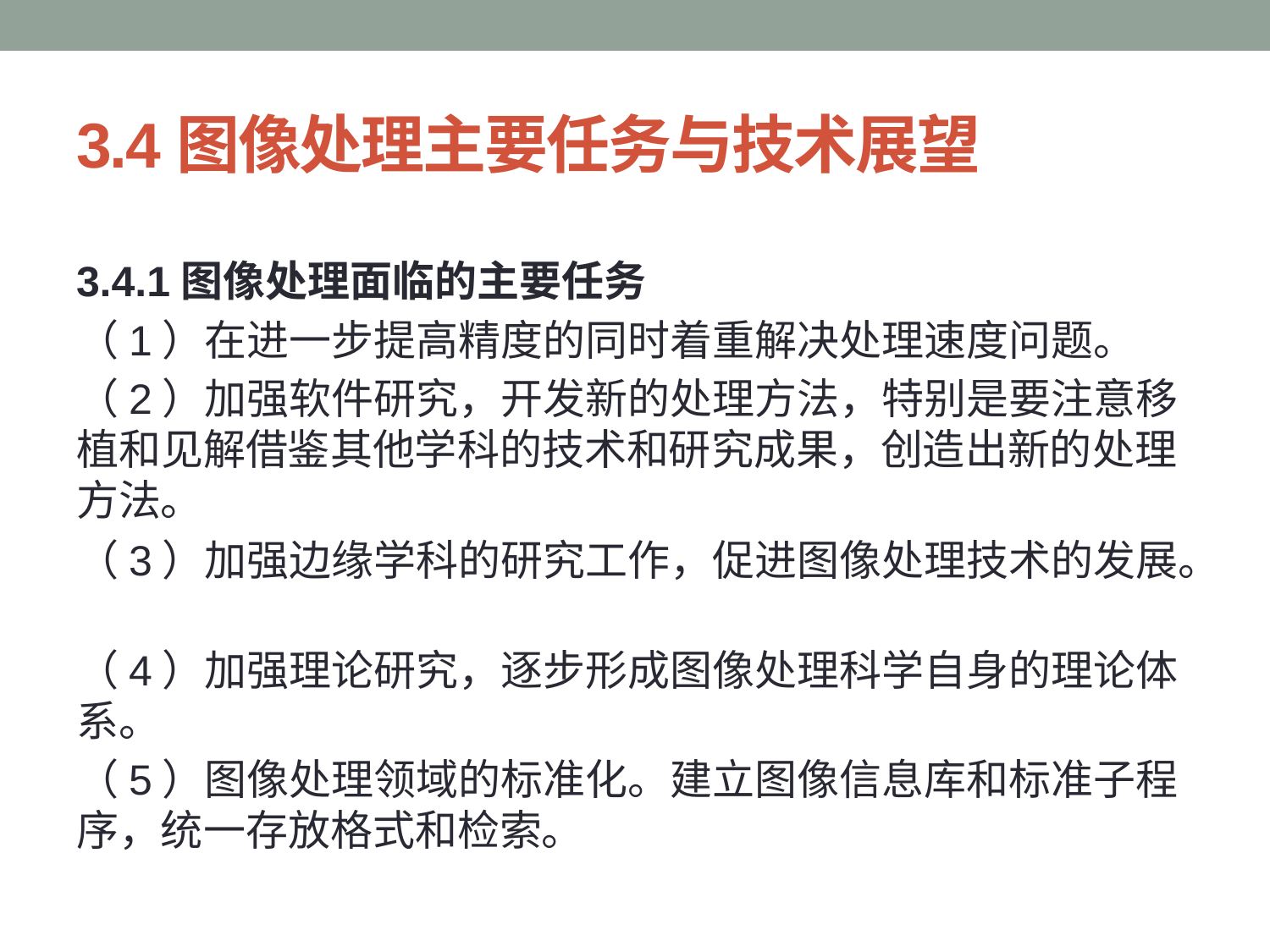

# 3.4图像处理主要任务与技术展望
3.4.1图像处理面临的主要任务
（1）在进一步提高精度的同时着重解决处理速度问题。
（2）加强软件研究，开发新的处理方法，特别是要注意移植和见解借鉴其他学科的技术和研究成果，创造出新的处理方法。
（3）加强边缘学科的研究工作，促进图像处理技术的发展。
（4）加强理论研究，逐步形成图像处理科学自身的理论体系。
（5）图像处理领域的标准化。建立图像信息库和标准子程序，统一存放格式和检索。